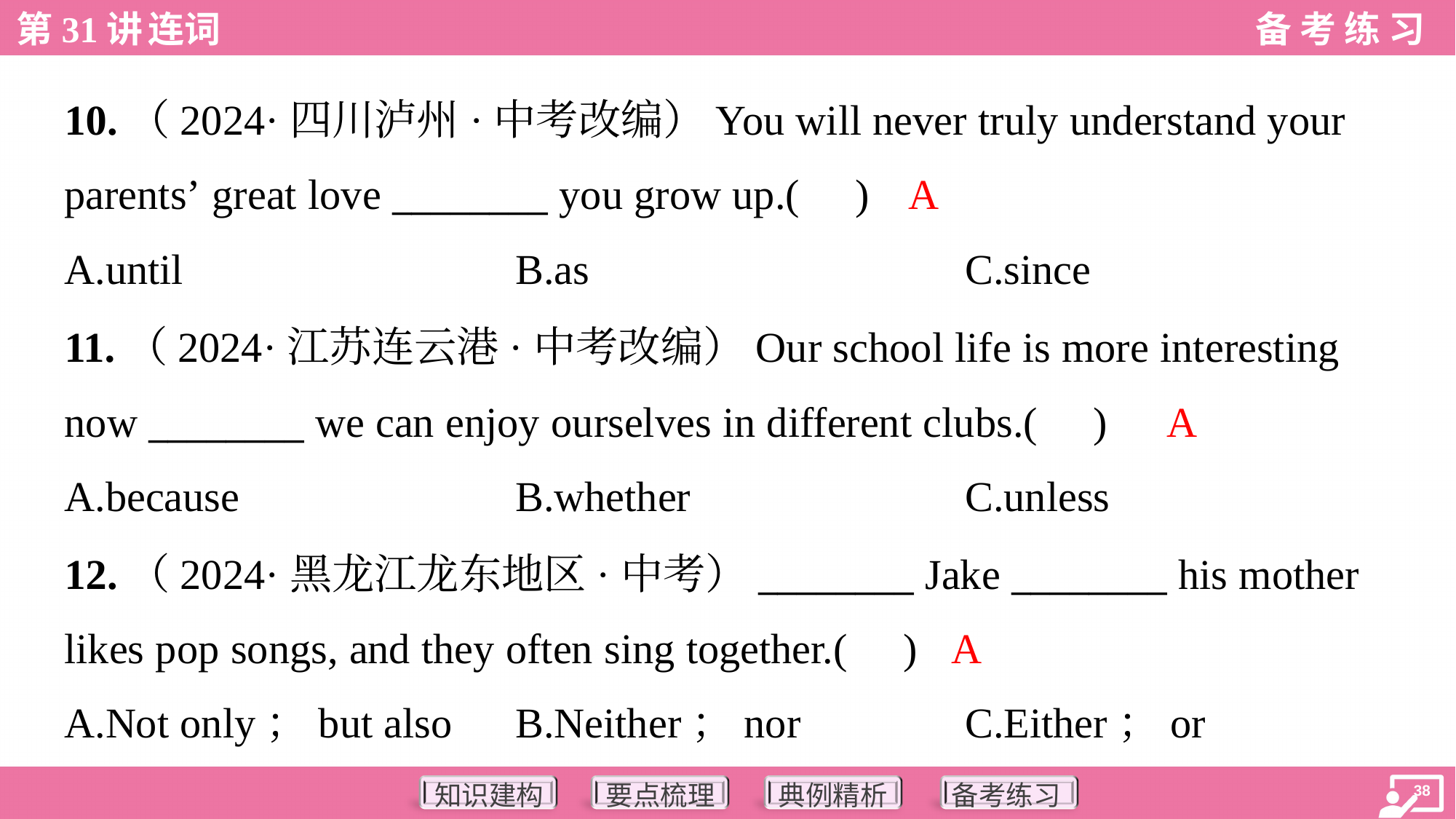

10.（2024·四川泸州·中考改编）You will never truly understand your
parents’ great love ________ you grow up.(     )
A
A.until	B.as	C.since
11.（2024·江苏连云港·中考改编）Our school life is more interesting
now ________ we can enjoy ourselves in different clubs.(     )
A
A.because	B.whether	C.unless
12.（2024·黑龙江龙东地区·中考）________ Jake ________ his mother
likes pop songs, and they often sing together.(     )
A
A.Not only；but also	B.Neither；nor	C.Either；or